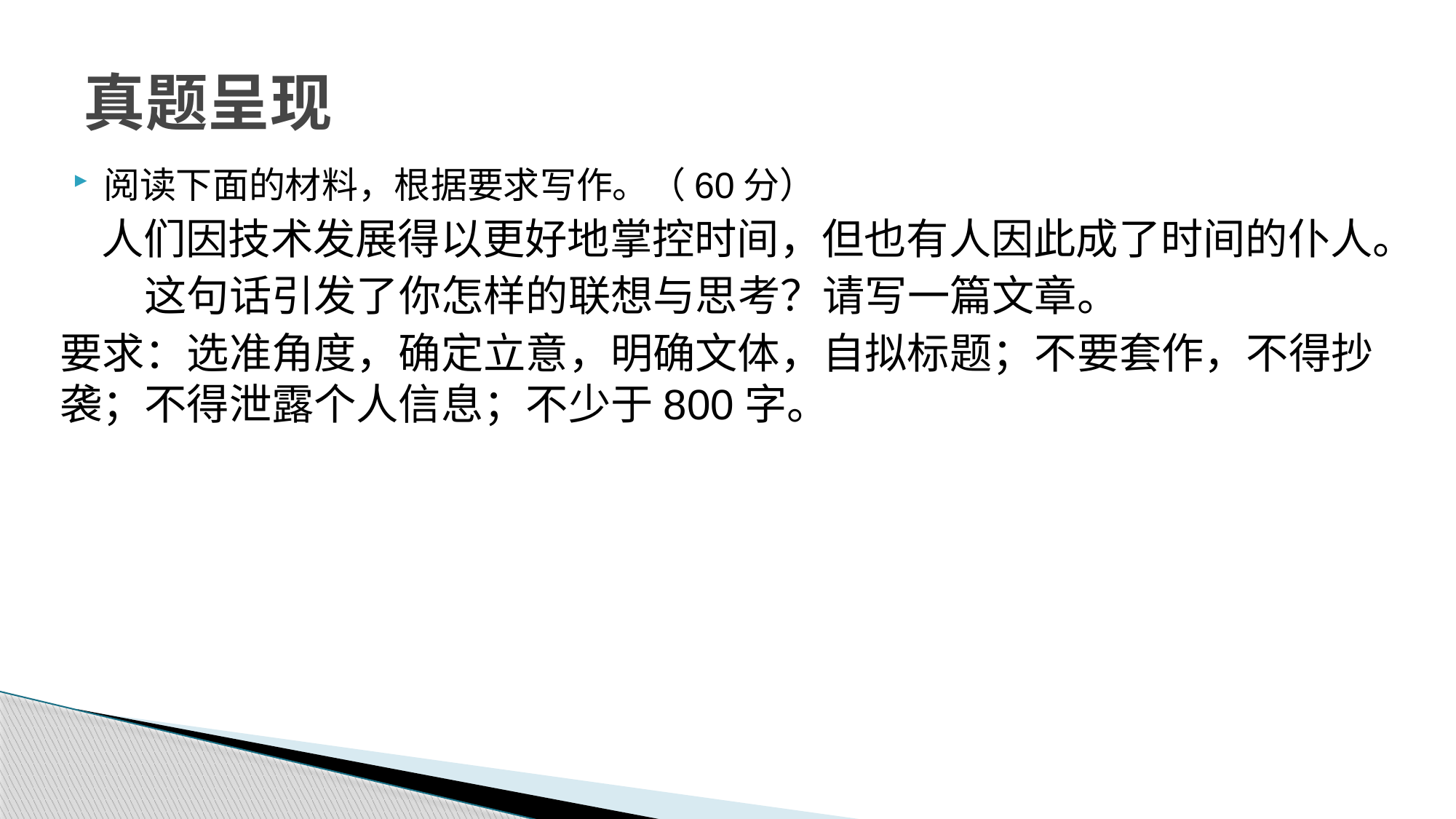

# 真题呈现
阅读下面的材料，根据要求写作。（60分）
    人们因技术发展得以更好地掌控时间，但也有人因此成了时间的仆人。
　　这句话引发了你怎样的联想与思考？请写一篇文章。
要求：选准角度，确定立意，明确文体，自拟标题；不要套作，不得抄袭；不得泄露个人信息；不少于800字。